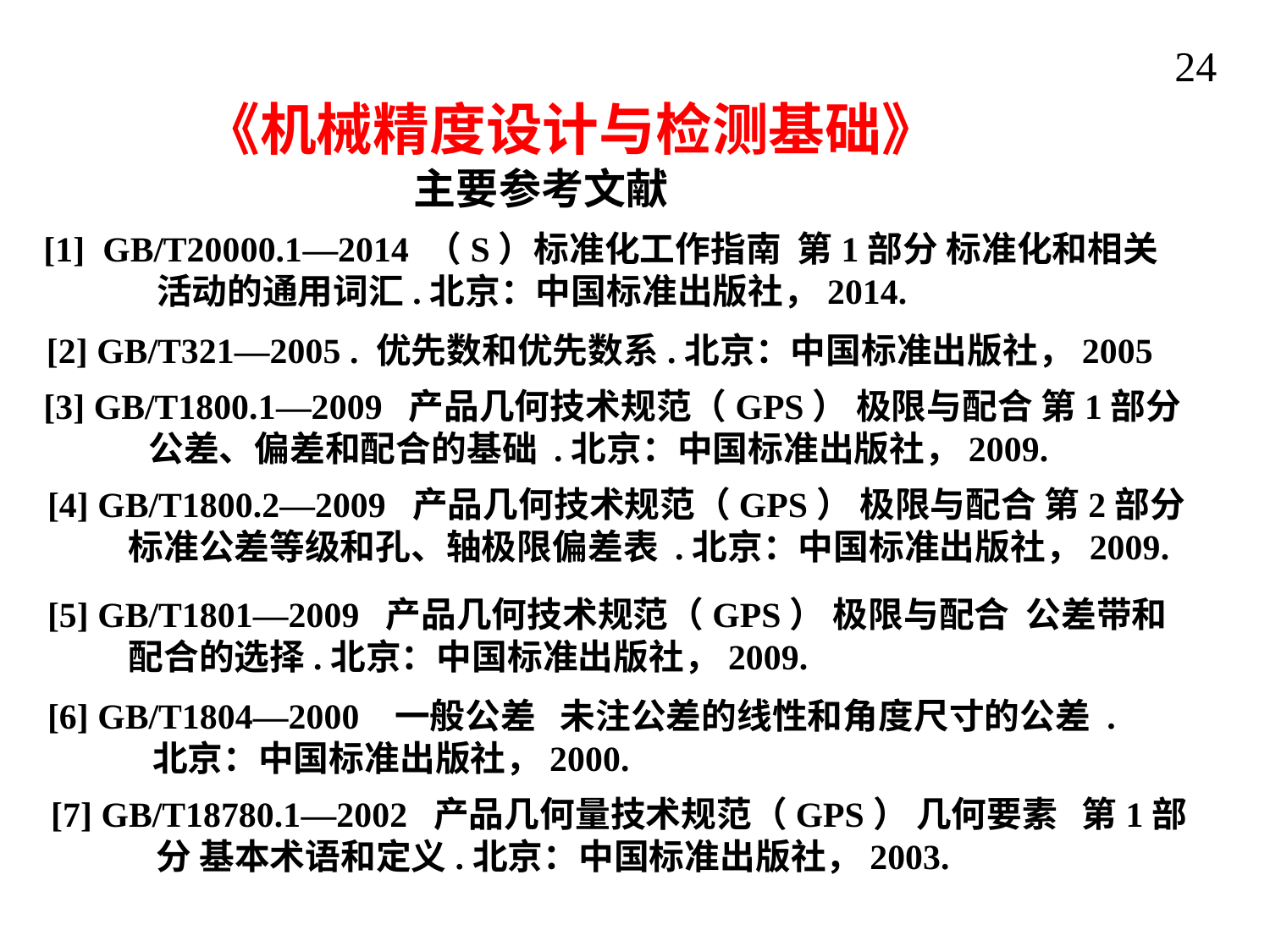

24
《机械精度设计与检测基础》
                     主要参考文献
[1]  GB/T20000.1—2014 （S）标准化工作指南  第1部分 标准化和相关
             活动的通用词汇.北京：中国标准出版社，2014.
[2] GB/T321—2005 . 优先数和优先数系.北京：中国标准出版社，2005
[3] GB/T1800.1—2009  产品几何技术规范（GPS） 极限与配合 第1部分
            公差、偏差和配合的基础 .北京：中国标准出版社，2009.
[4] GB/T1800.2—2009  产品几何技术规范（GPS） 极限与配合 第2部分
         标准公差等级和孔、轴极限偏差表 .北京：中国标准出版社，2009.
[5] GB/T1801—2009  产品几何技术规范（GPS） 极限与配合  公差带和
         配合的选择.北京：中国标准出版社，2009.
[6] GB/T1804—2000   一般公差   未注公差的线性和角度尺寸的公差 .
            北京：中国标准出版社，2000.
[7] GB/T18780.1—2002  产品几何量技术规范（GPS） 几何要素   第1部
            分 基本术语和定义.北京：中国标准出版社，2003.